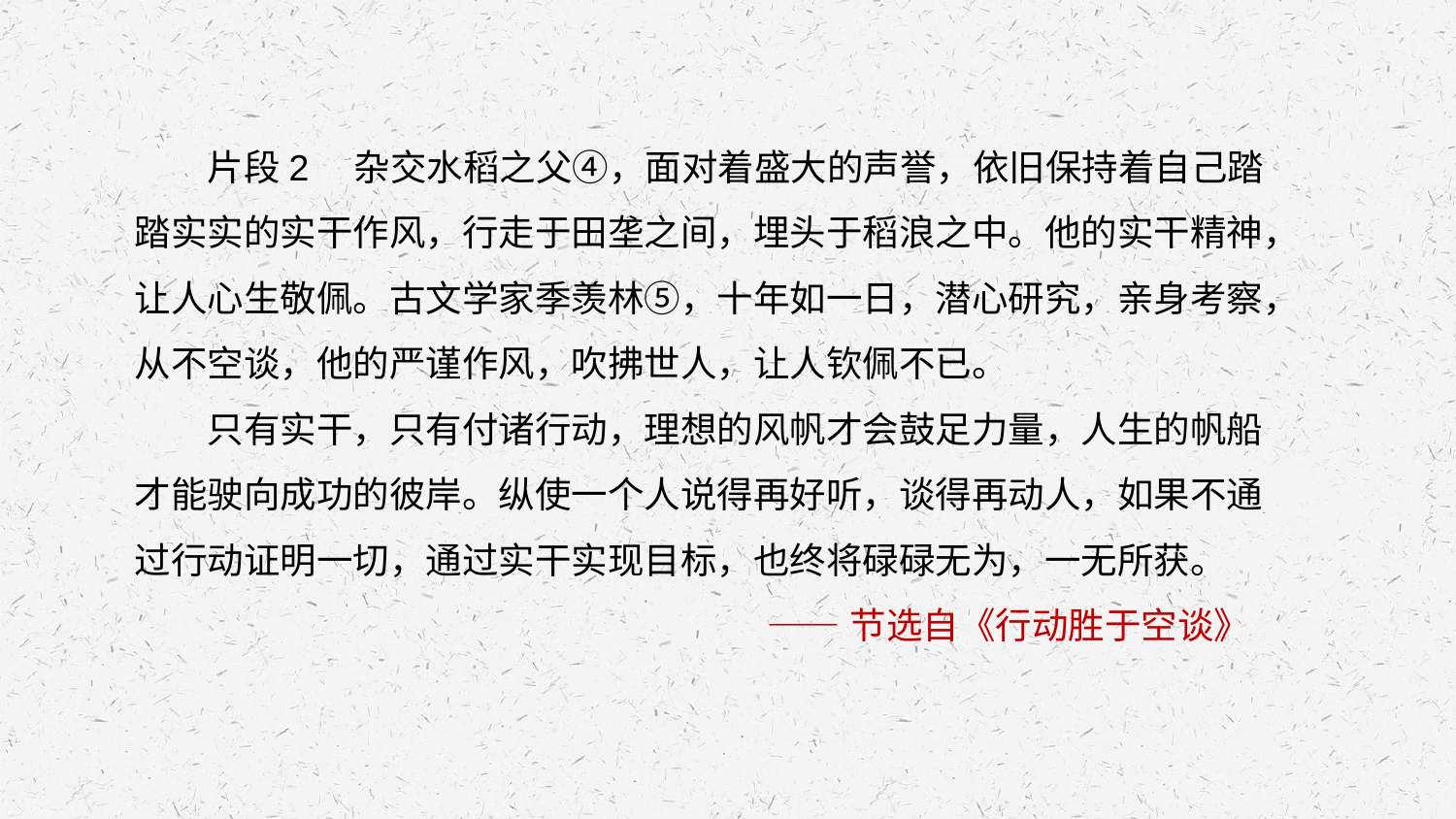

片段2　杂交水稻之父④，面对着盛大的声誉，依旧保持着自己踏踏实实的实干作风，行走于田垄之间，埋头于稻浪之中。他的实干精神，让人心生敬佩。古文学家季羡林⑤，十年如一日，潜心研究，亲身考察，从不空谈，他的严谨作风，吹拂世人，让人钦佩不已。
只有实干，只有付诸行动，理想的风帆才会鼓足力量，人生的帆船才能驶向成功的彼岸。纵使一个人说得再好听，谈得再动人，如果不通过行动证明一切，通过实干实现目标，也终将碌碌无为，一无所获。
                                                                    ——节选自《行动胜于空谈》